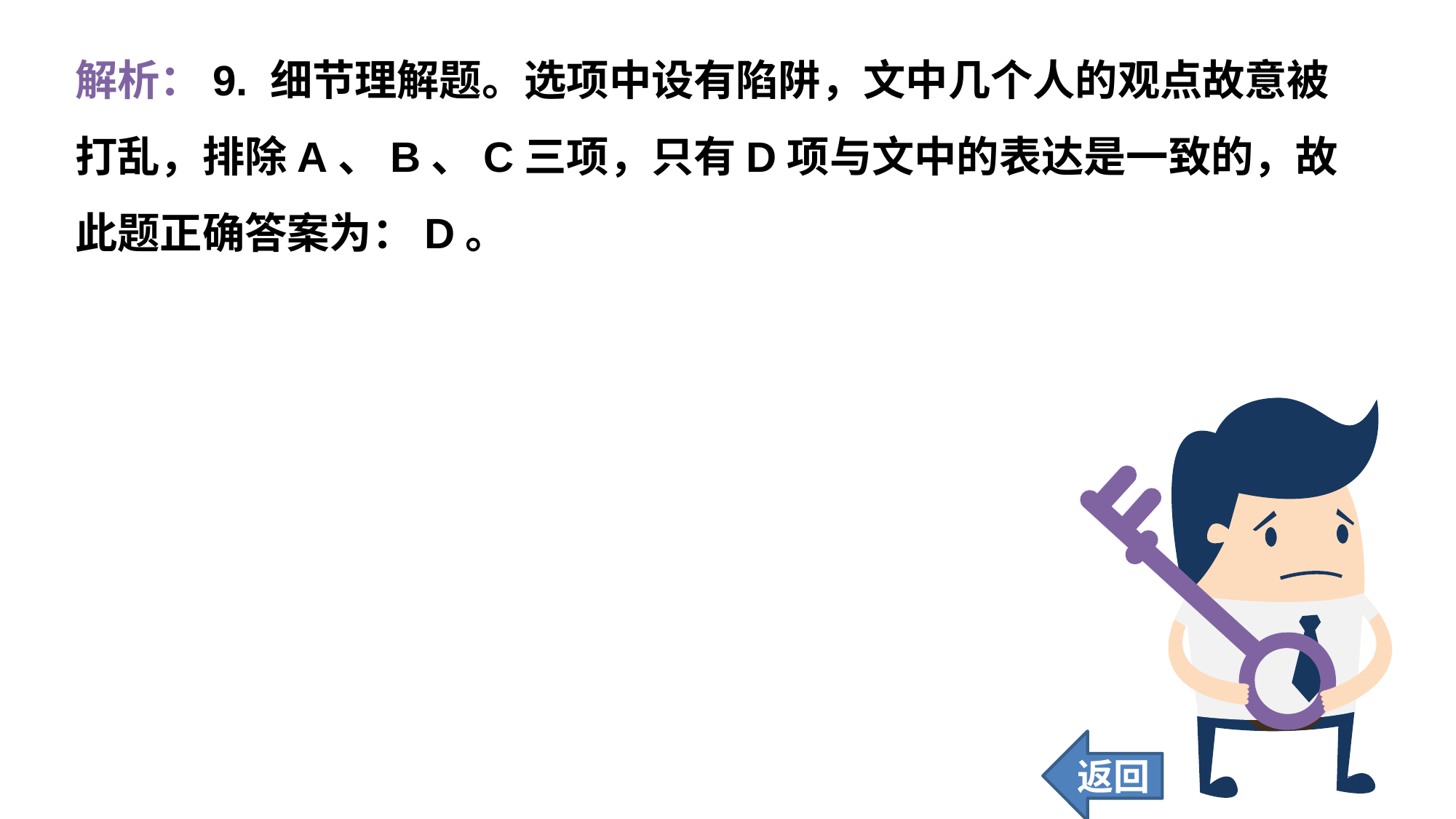

解析：9. 细节理解题。选项中设有陷阱，文中几个人的观点故意被打乱，排除A、B、C三项，只有D项与文中的表达是一致的，故此题正确答案为：D。

返回
229